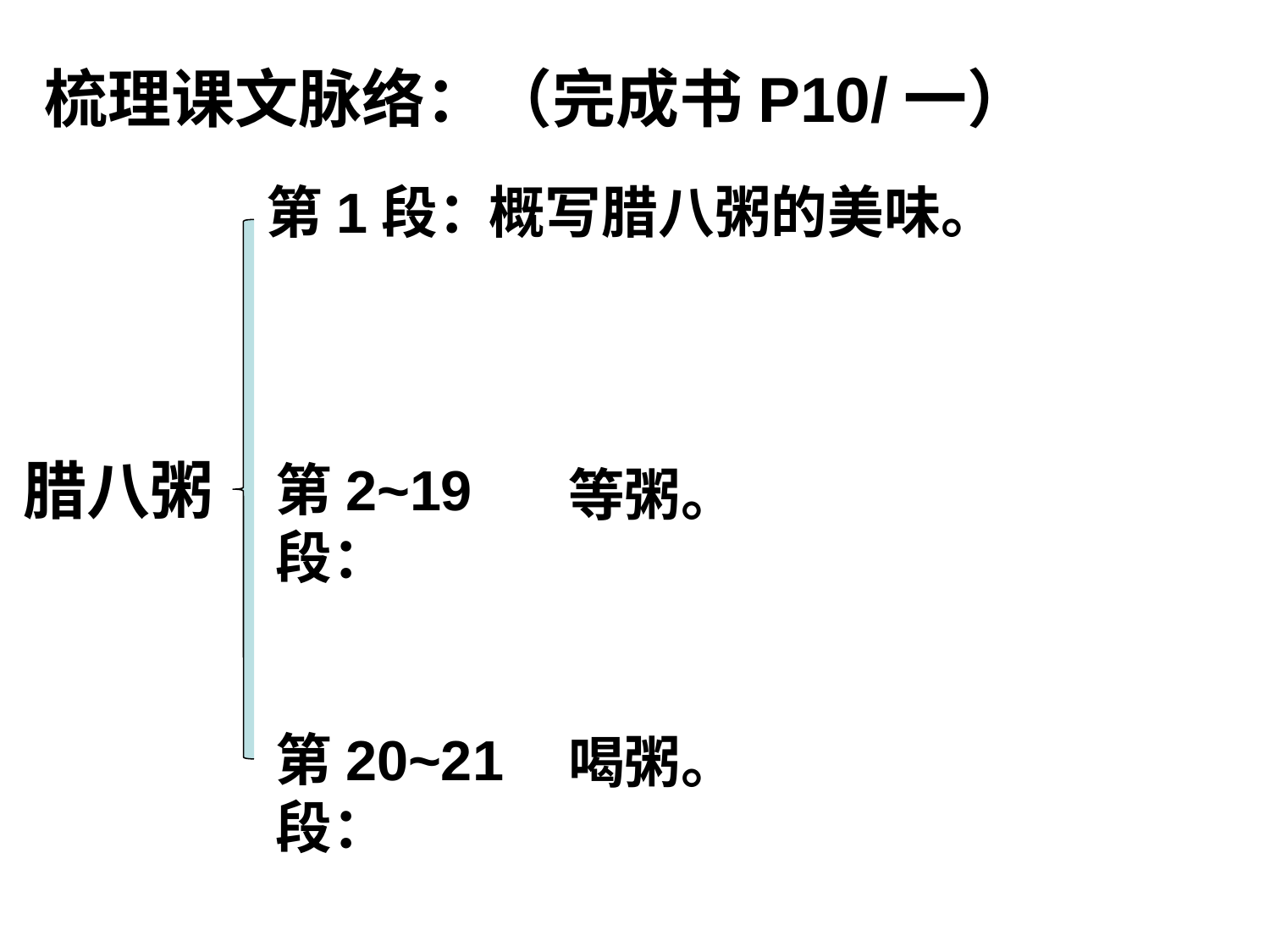

梳理课文脉络：（完成书P10/一）
第1段：
概写腊八粥的美味。

腊八粥
第2~19段：
等粥。
第20~21段：
喝粥。